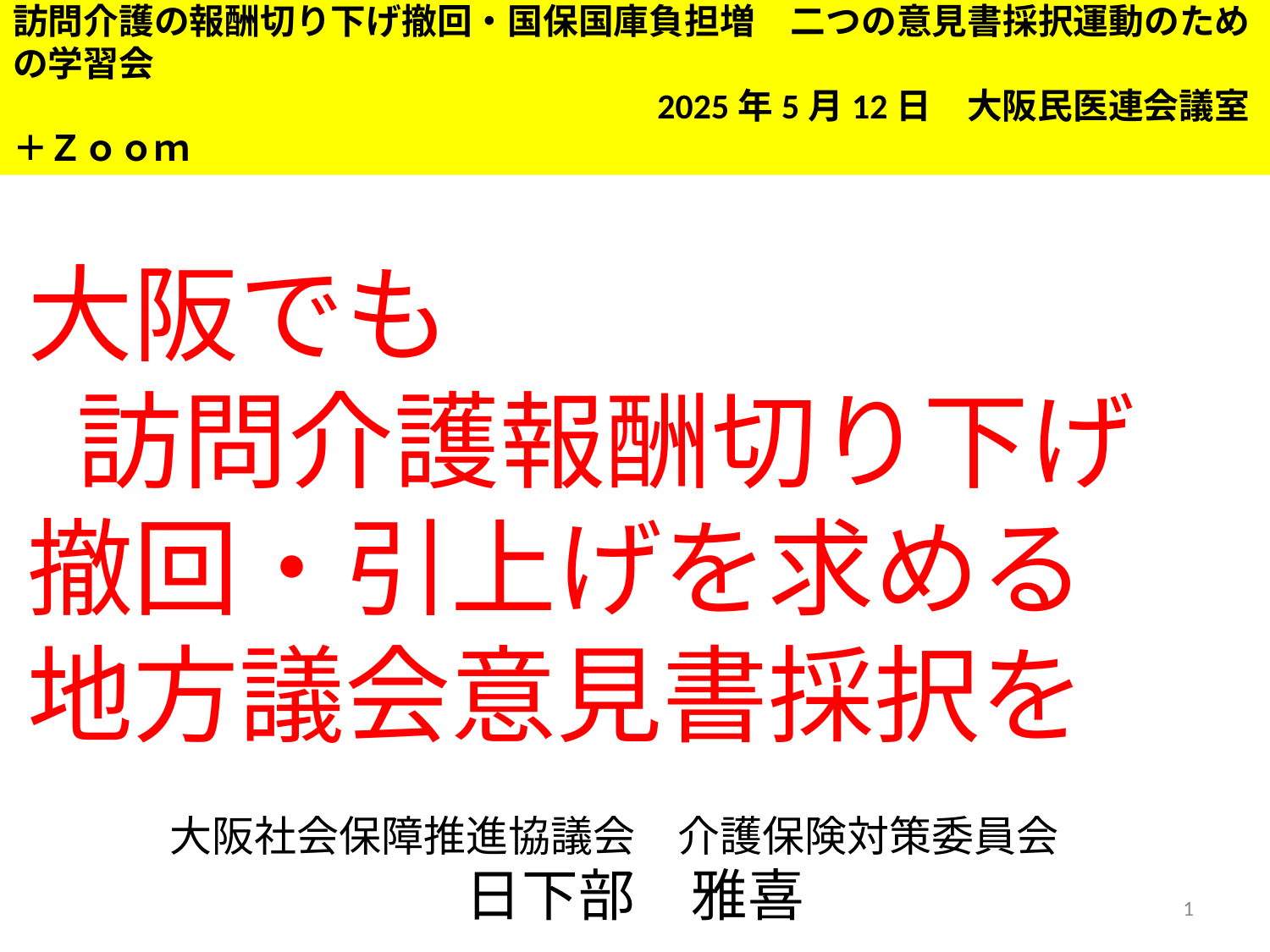

訪問介護の報酬切り下げ撤回・国保国庫負担増　二つの意見書採択運動のための学習会
　　　　　　　　　　　　　　　　　　2025年5月12日　大阪民医連会議室＋Ｚｏｏｍ

大阪でも
 訪問介護報酬切り下げ撤回・引上げを求める
地方議会意見書採択を

大阪社会保障推進協議会　介護保険対策委員会
日下部　雅喜
1